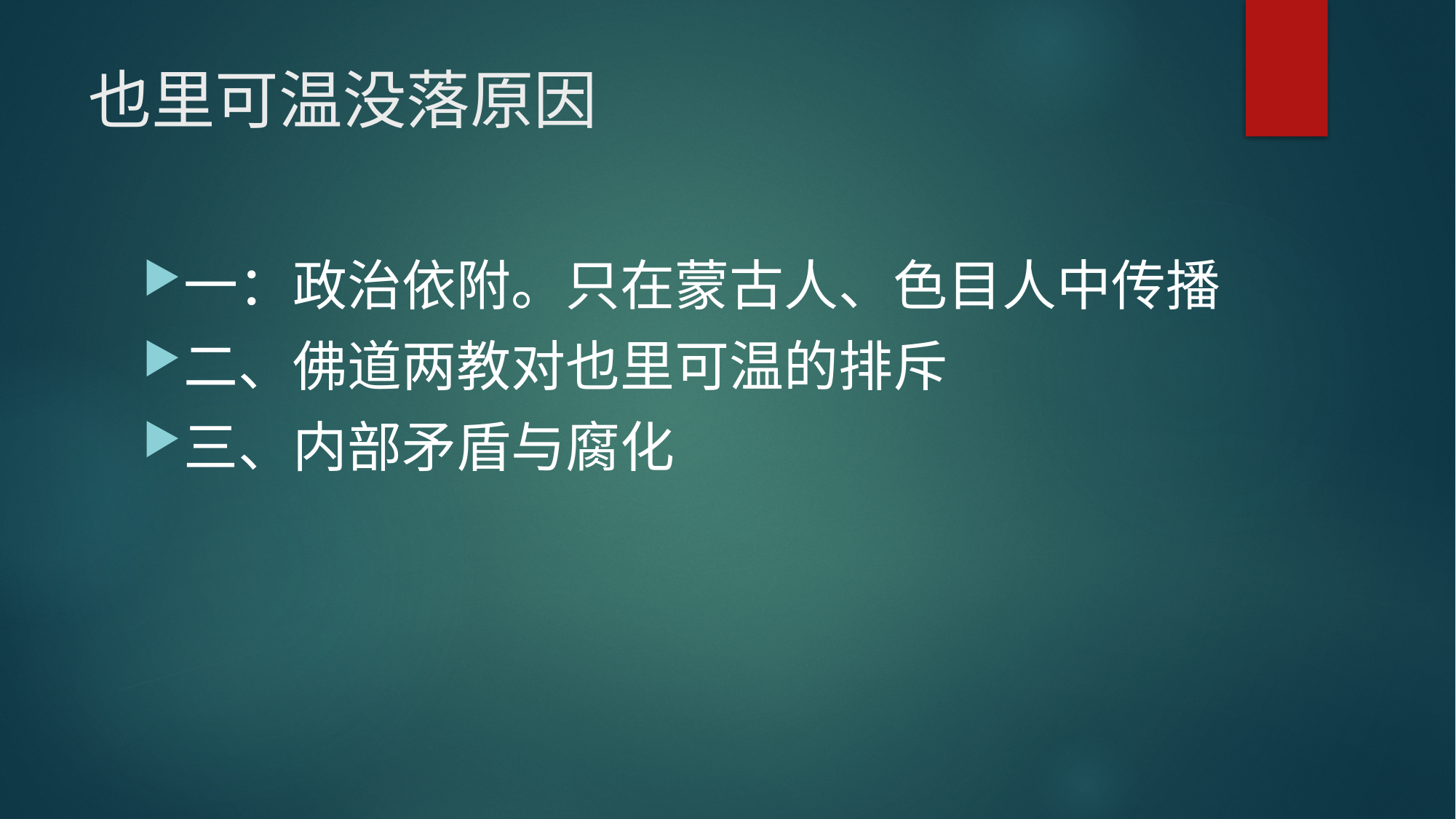

# 也里可温没落原因
一：政治依附。只在蒙古人、色目人中传播
二、佛道两教对也里可温的排斥
三、内部矛盾与腐化